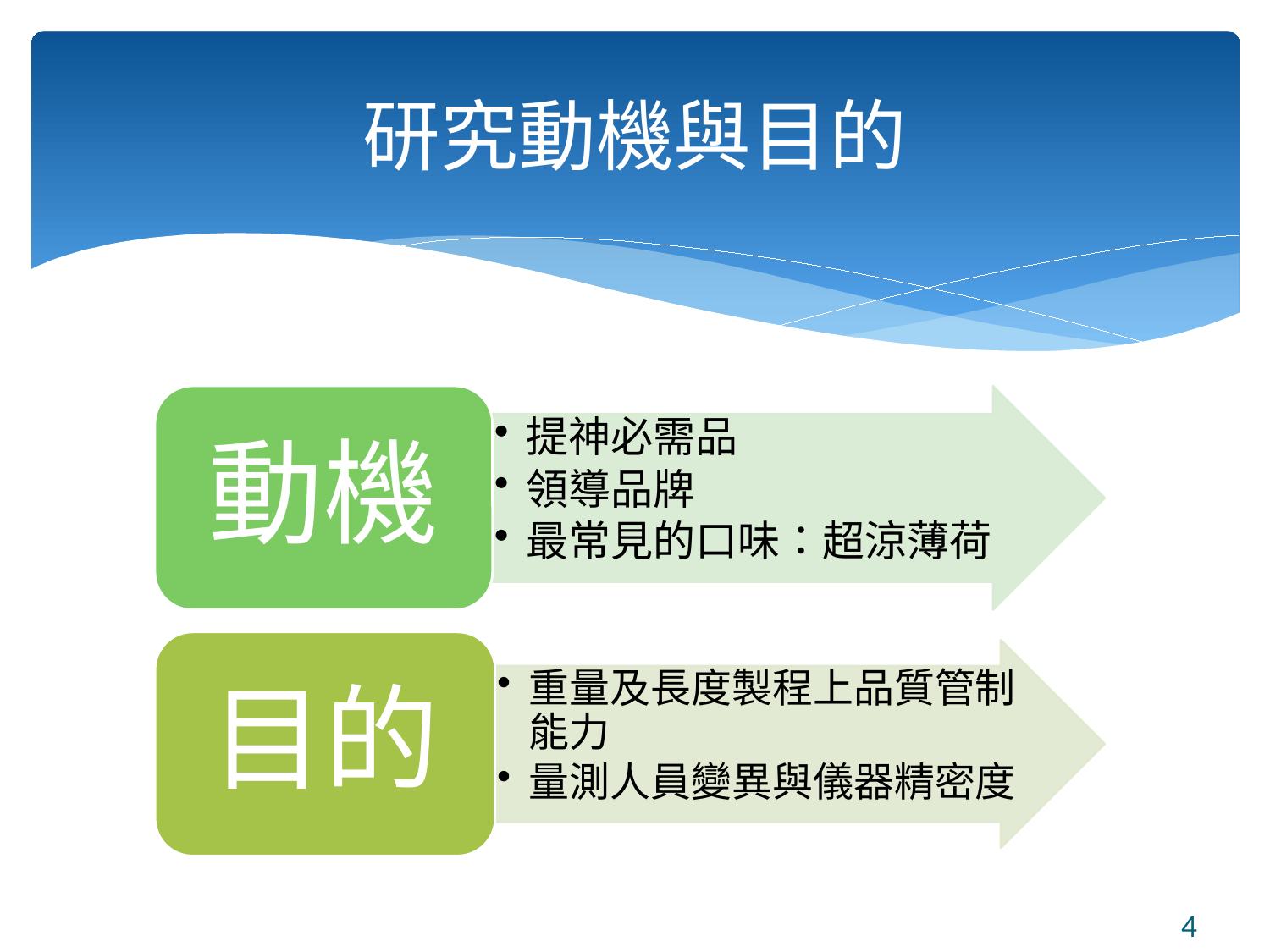

# 研究動機與目的
提神必需品
領導品牌
最常見的口味：超涼薄荷
動機
重量及長度製程上品質管制能力
量測人員變異與儀器精密度
目的
4